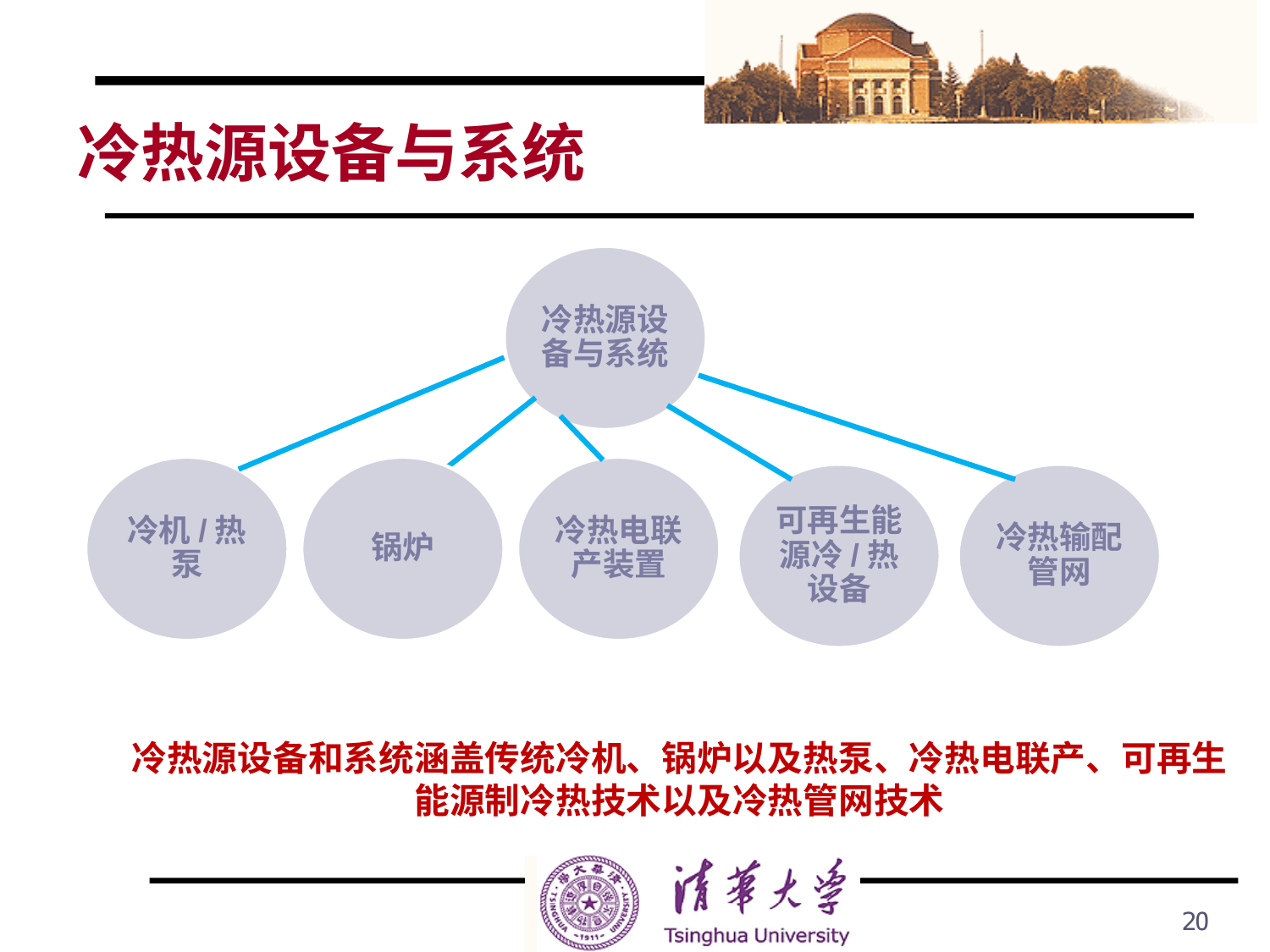

# 冷热源设备与系统
冷热源设备与系统
锅炉
冷热电联产装置
冷机/热泵
可再生能源冷/热设备
冷热输配管网
冷热源设备和系统涵盖传统冷机、锅炉以及热泵、冷热电联产、可再生能源制冷热技术以及冷热管网技术